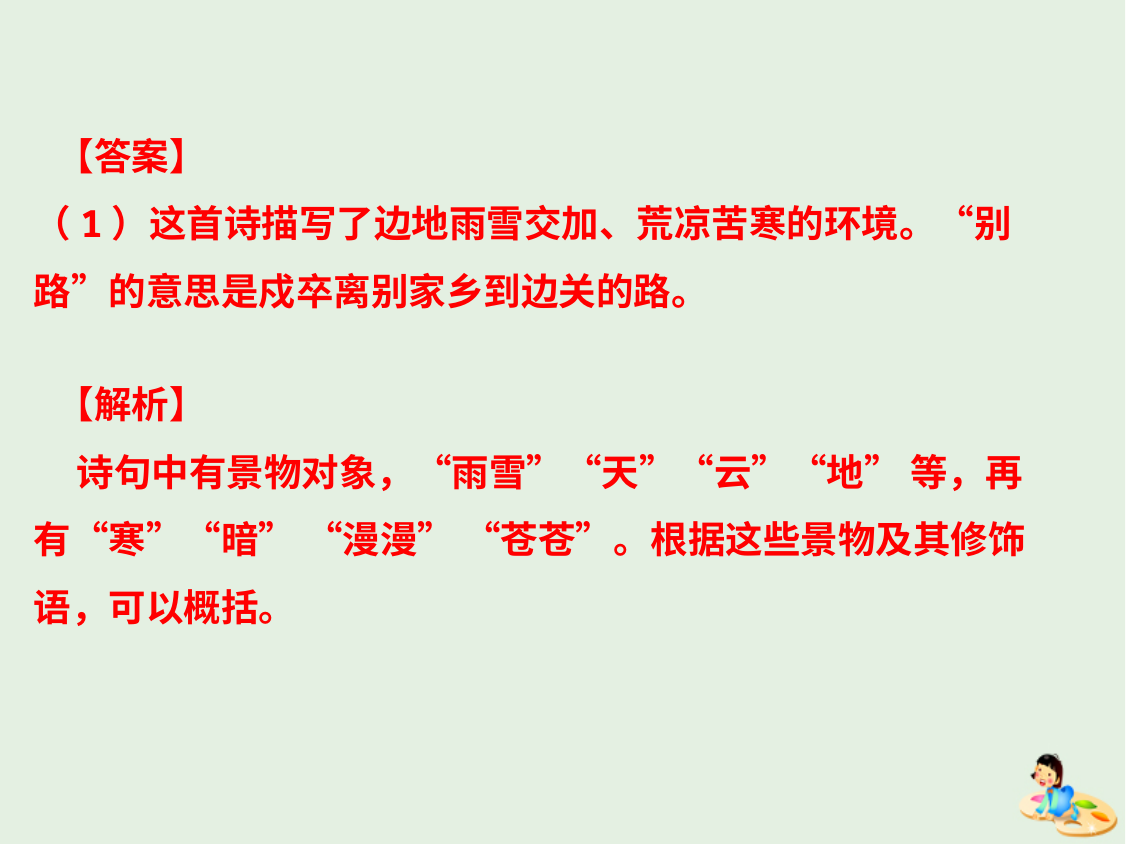

【答案】
（1）这首诗描写了边地雨雪交加、荒凉苦寒的环境。“别路”的意思是戍卒离别家乡到边关的路。
  【解析】
    诗句中有景物对象，“雨雪”“天”“云”“地” 等，再有“寒”“暗” “漫漫” “苍苍”。根据这些景物及其修饰语，可以概括。